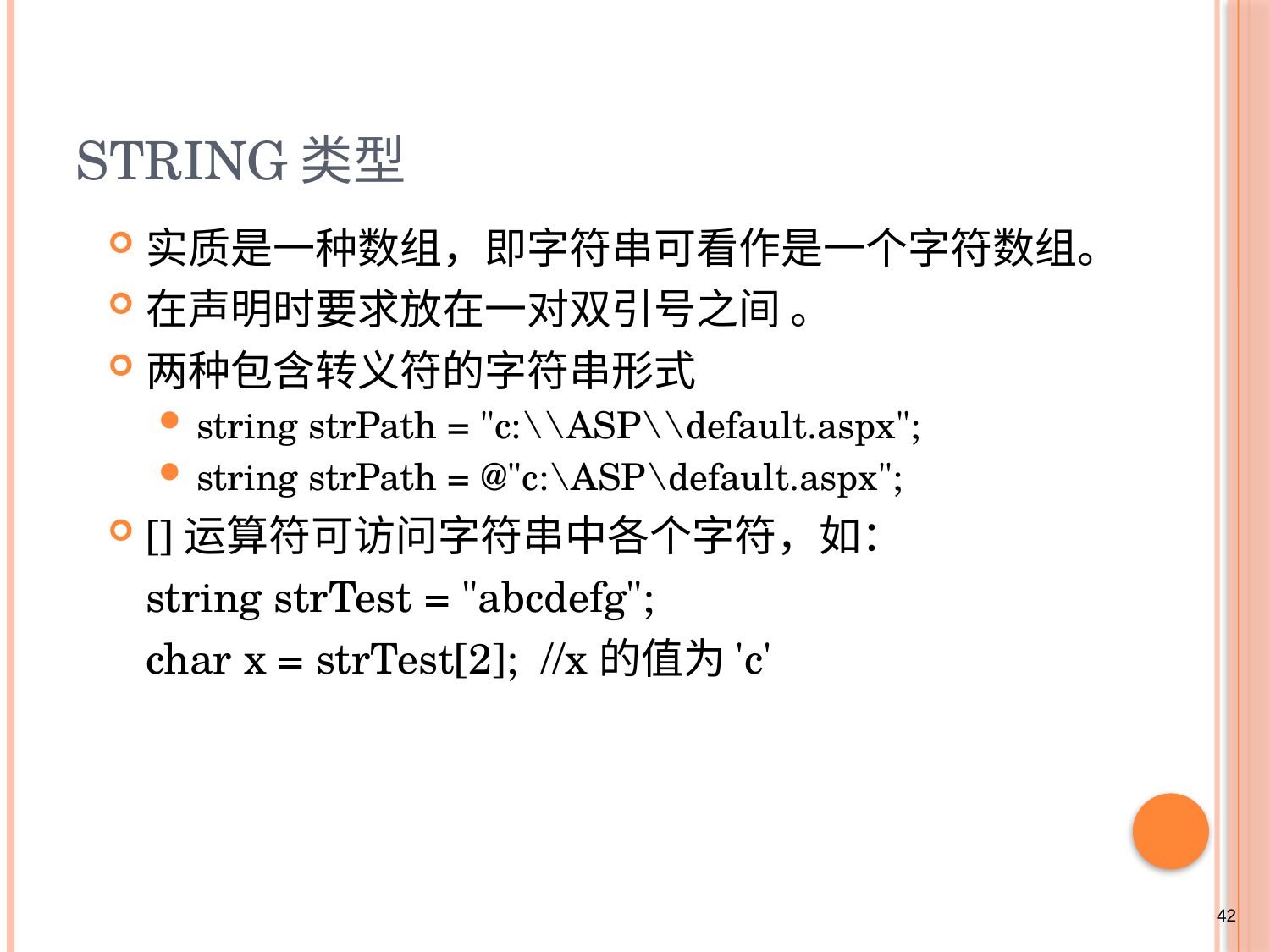

# string类型
实质是一种数组，即字符串可看作是一个字符数组。
在声明时要求放在一对双引号之间 。
两种包含转义符的字符串形式
string strPath = "c:\\ASP\\default.aspx";
string strPath = @"c:\ASP\default.aspx";
[]运算符可访问字符串中各个字符，如：
	string strTest = "abcdefg";
	char x = strTest[2];  //x的值为'c'
42